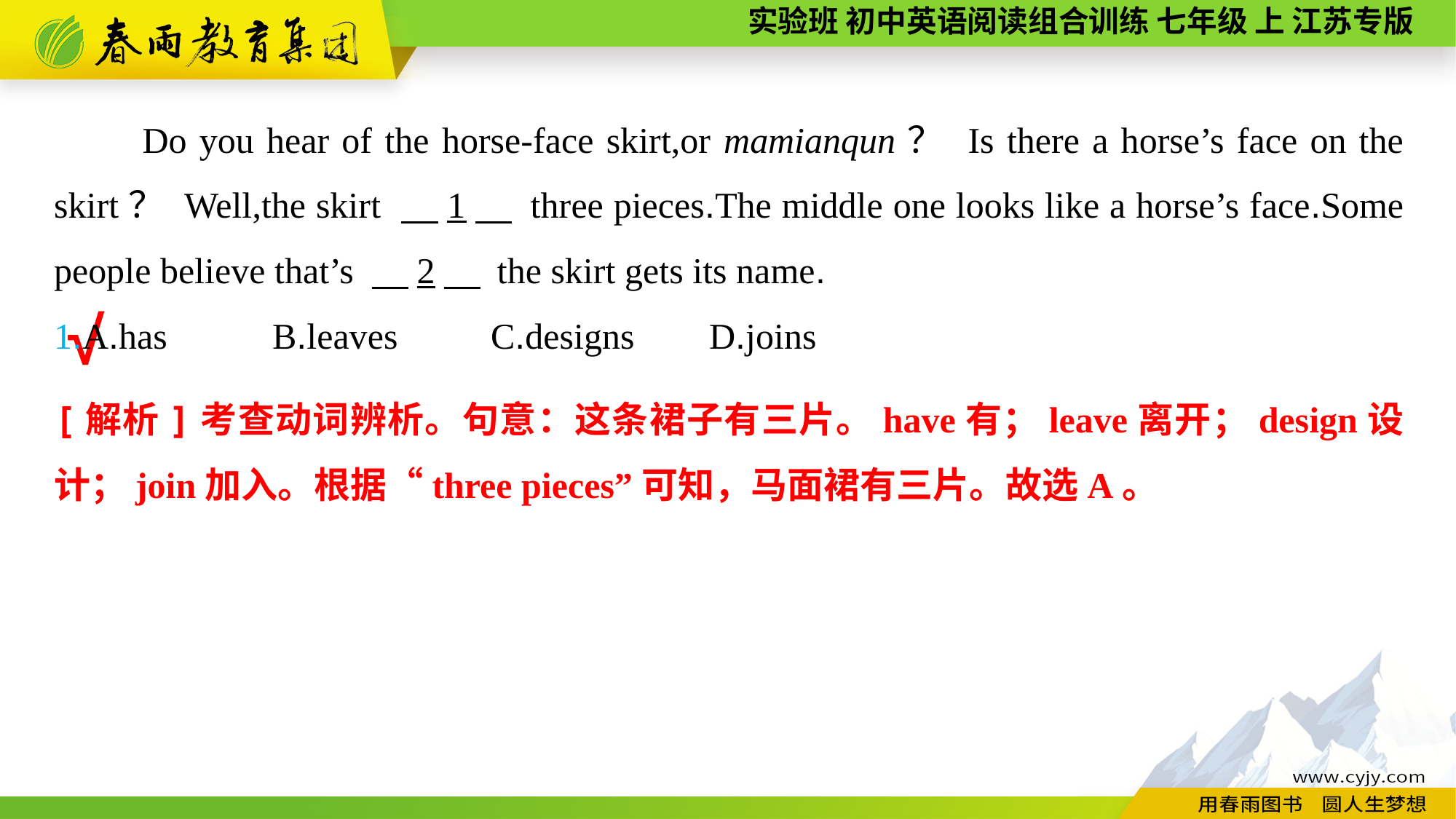

Do you hear of the horse-face skirt,or mamianqun？ Is there a horse’s face on the skirt？ Well,the skirt 　1　 three pieces.The middle one looks like a horse’s face.Some people believe that’s 　2　 the skirt gets its name.
1.A.has	B.leaves	C.designs	D.joins
√
[解析]考查动词辨析。句意：这条裙子有三片。have有；leave离开；design设计；join加入。根据“three pieces”可知，马面裙有三片。故选A。